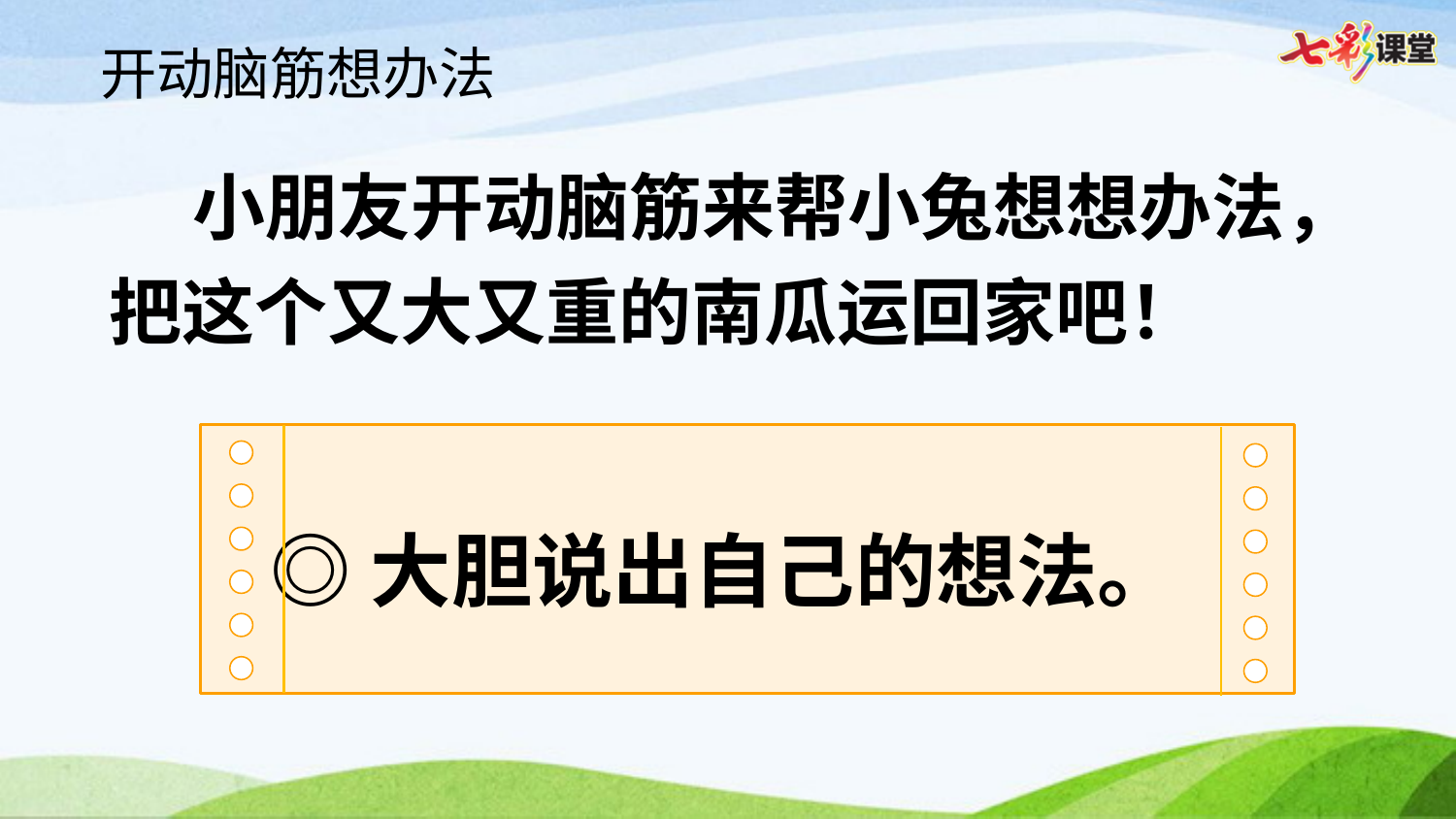

开动脑筋想办法
    小朋友开动脑筋来帮小兔想想办法，把这个又大又重的南瓜运回家吧！
   ◎大胆说出自己的想法。